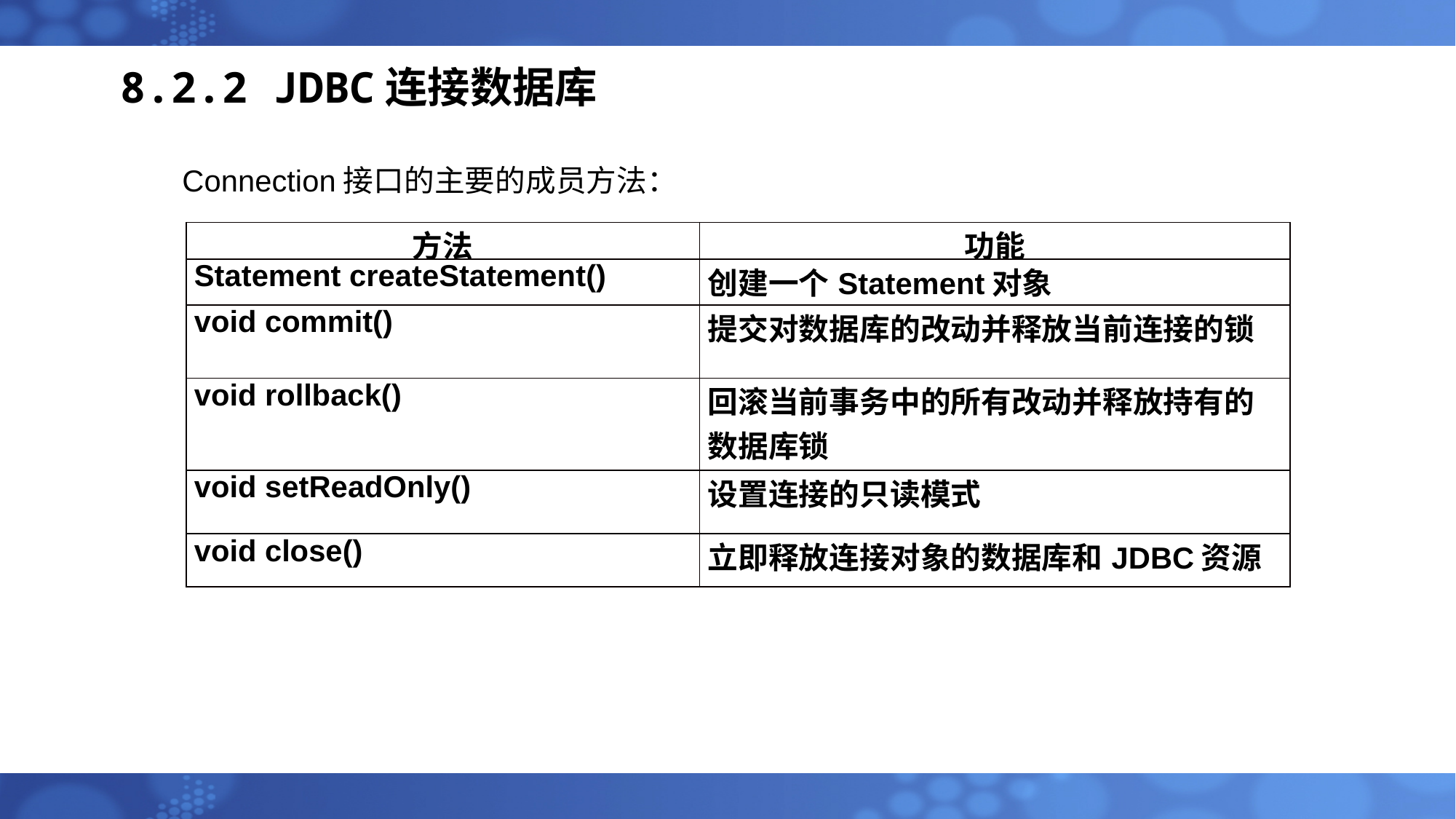

# 8.2.2 JDBC连接数据库
Connection接口的主要的成员方法：

| 方法 | 功能 |
| --- | --- |
| Statement createStatement() | 创建一个Statement对象 |
| void commit() | 提交对数据库的改动并释放当前连接的锁 |
| void rollback() | 回滚当前事务中的所有改动并释放持有的数据库锁 |
| void setReadOnly() | 设置连接的只读模式 |
| void close() | 立即释放连接对象的数据库和JDBC资源 |